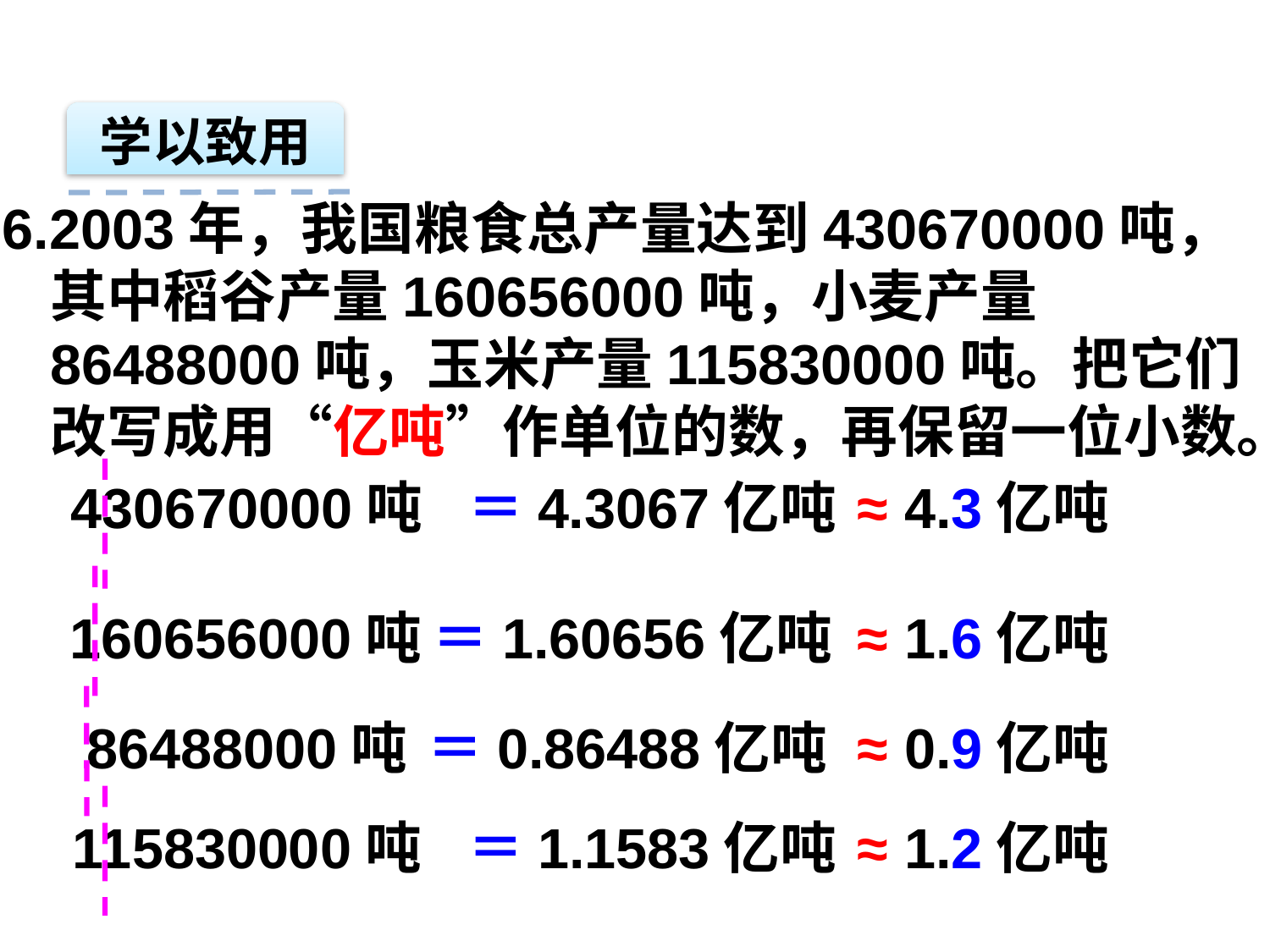

学以致用
6.2003年，我国粮食总产量达到430670000吨，其中稻谷产量160656000吨，小麦产量86488000吨，玉米产量115830000吨。把它们改写成用“亿吨”作单位的数，再保留一位小数。

430670000吨
＝4.3067亿吨
≈ 4.3亿吨

160656000吨
＝1.60656亿吨
≈ 1.6亿吨

86488000吨
＝0.86488亿吨
≈ 0.9亿吨

115830000吨
＝1.1583亿吨
≈ 1.2亿吨